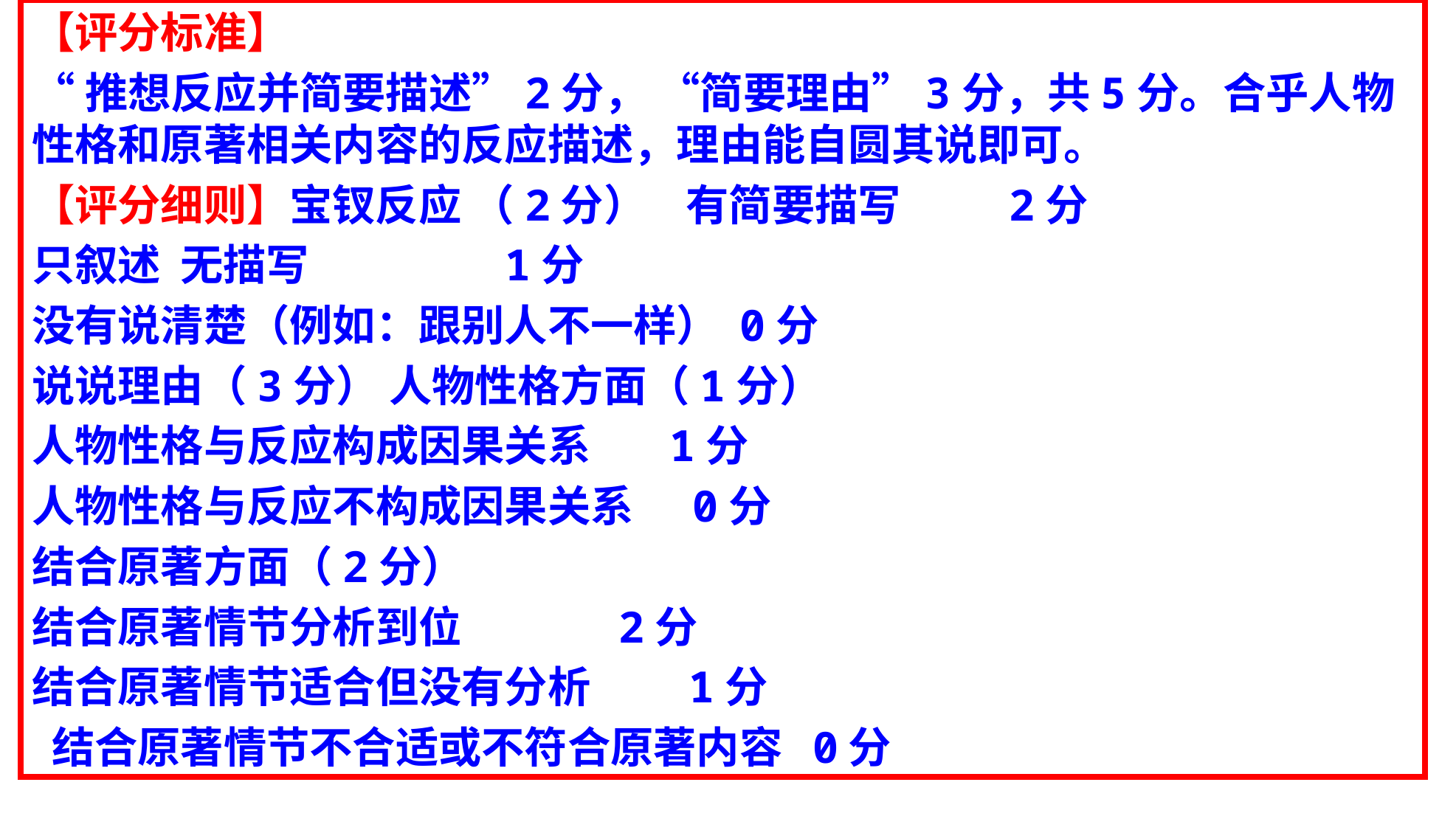

【评分标准】
“推想反应并简要描述”2分， “简要理由”3分，共5分。合乎人物性格和原著相关内容的反应描述，理由能自圆其说即可。
【评分细则】宝钗反应 （2分）    有简要描写          2分
只叙述  无描写                   1分
没有说清楚（例如：跟别人不一样） 0分
说说理由（3分） 人物性格方面（1分）
人物性格与反应构成因果关系       1分
人物性格与反应不构成因果关系     0分
结合原著方面（2分）
结合原著情节分析到位               2分
结合原著情节适合但没有分析         1分
 结合原著情节不合适或不符合原著内容  0分